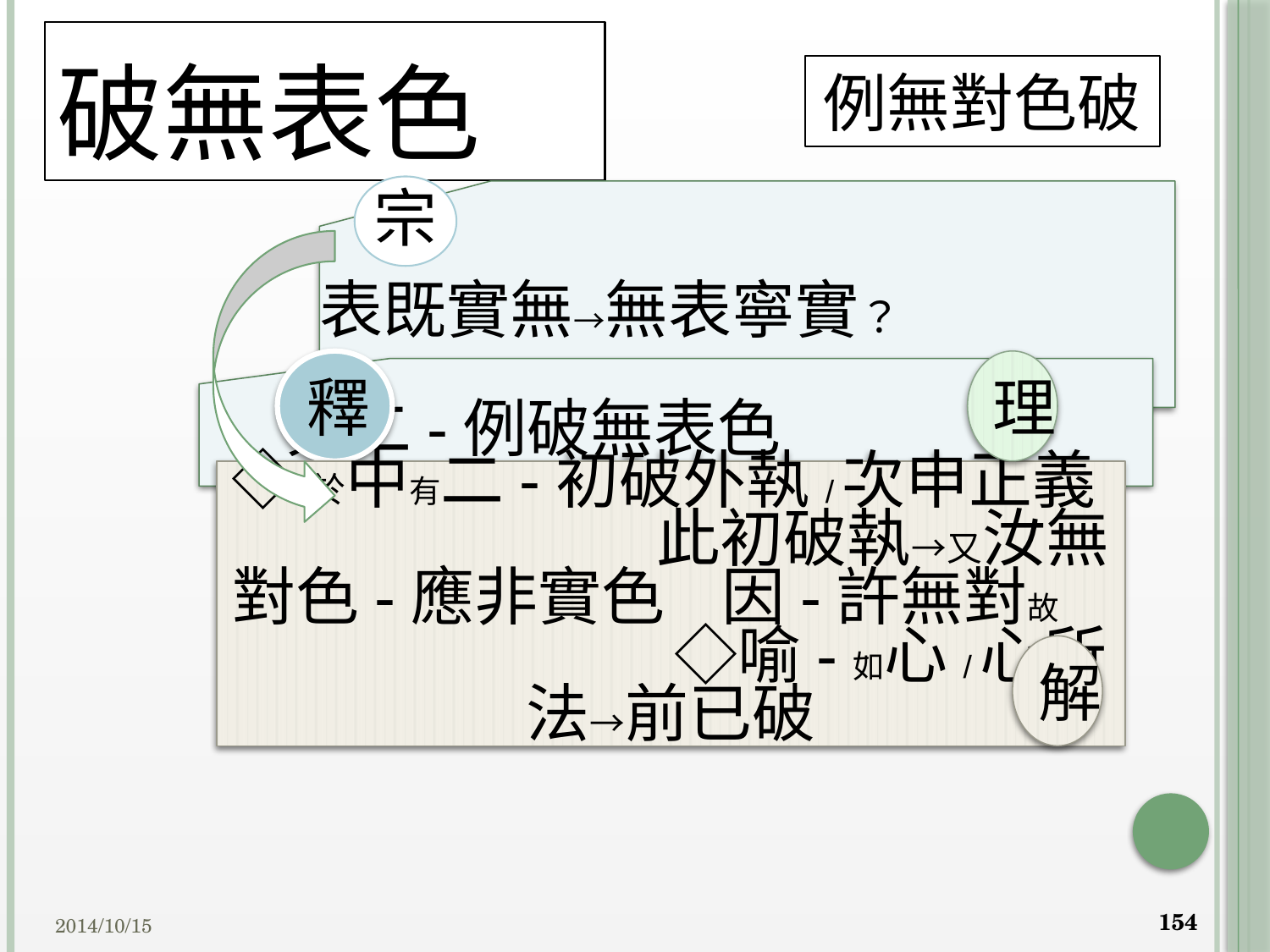

# 破無表色
例無對色破
表既實無→無表寧實？
     第二-例破無表色
宗

釋
理
◇於中有二-初破外執/次申正義                                此初破執→又汝無對色-應非實色    因-許無對故                                                                     ◇喻-如心/心所法→前已破
解
2014/10/15
154